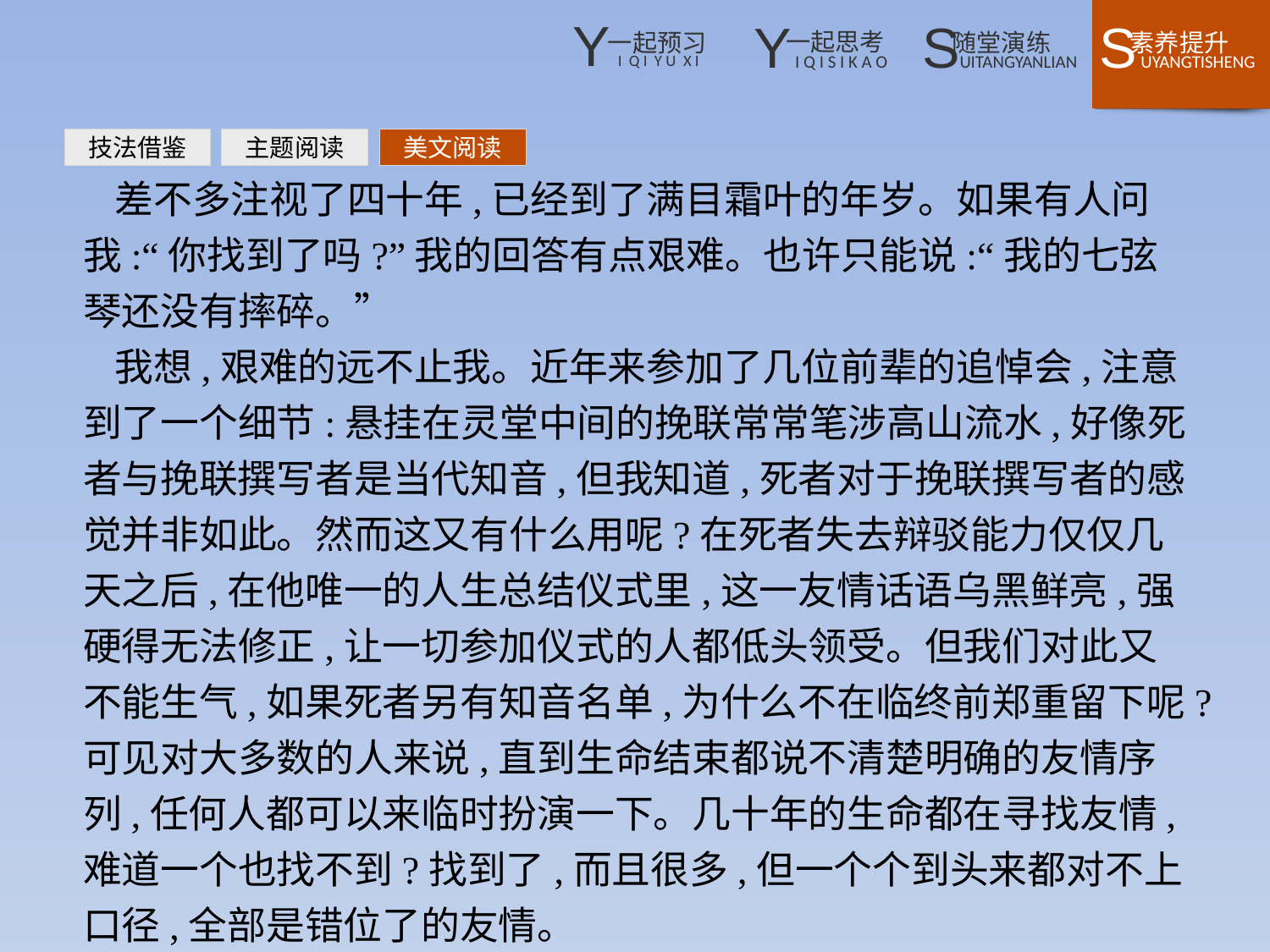

技法借鉴
主题阅读
美文阅读
差不多注视了四十年,已经到了满目霜叶的年岁。如果有人问我:“你找到了吗?”我的回答有点艰难。也许只能说:“我的七弦琴还没有摔碎。”
我想,艰难的远不止我。近年来参加了几位前辈的追悼会,注意到了一个细节:悬挂在灵堂中间的挽联常常笔涉高山流水,好像死者与挽联撰写者是当代知音,但我知道,死者对于挽联撰写者的感觉并非如此。然而这又有什么用呢?在死者失去辩驳能力仅仅几天之后,在他唯一的人生总结仪式里,这一友情话语乌黑鲜亮,强硬得无法修正,让一切参加仪式的人都低头领受。但我们对此又不能生气,如果死者另有知音名单,为什么不在临终前郑重留下呢?可见对大多数的人来说,直到生命结束都说不清楚明确的友情序列,任何人都可以来临时扮演一下。几十年的生命都在寻找友情,难道一个也找不到?找到了,而且很多,但一个个到头来都对不上口径,全部是错位了的友情。